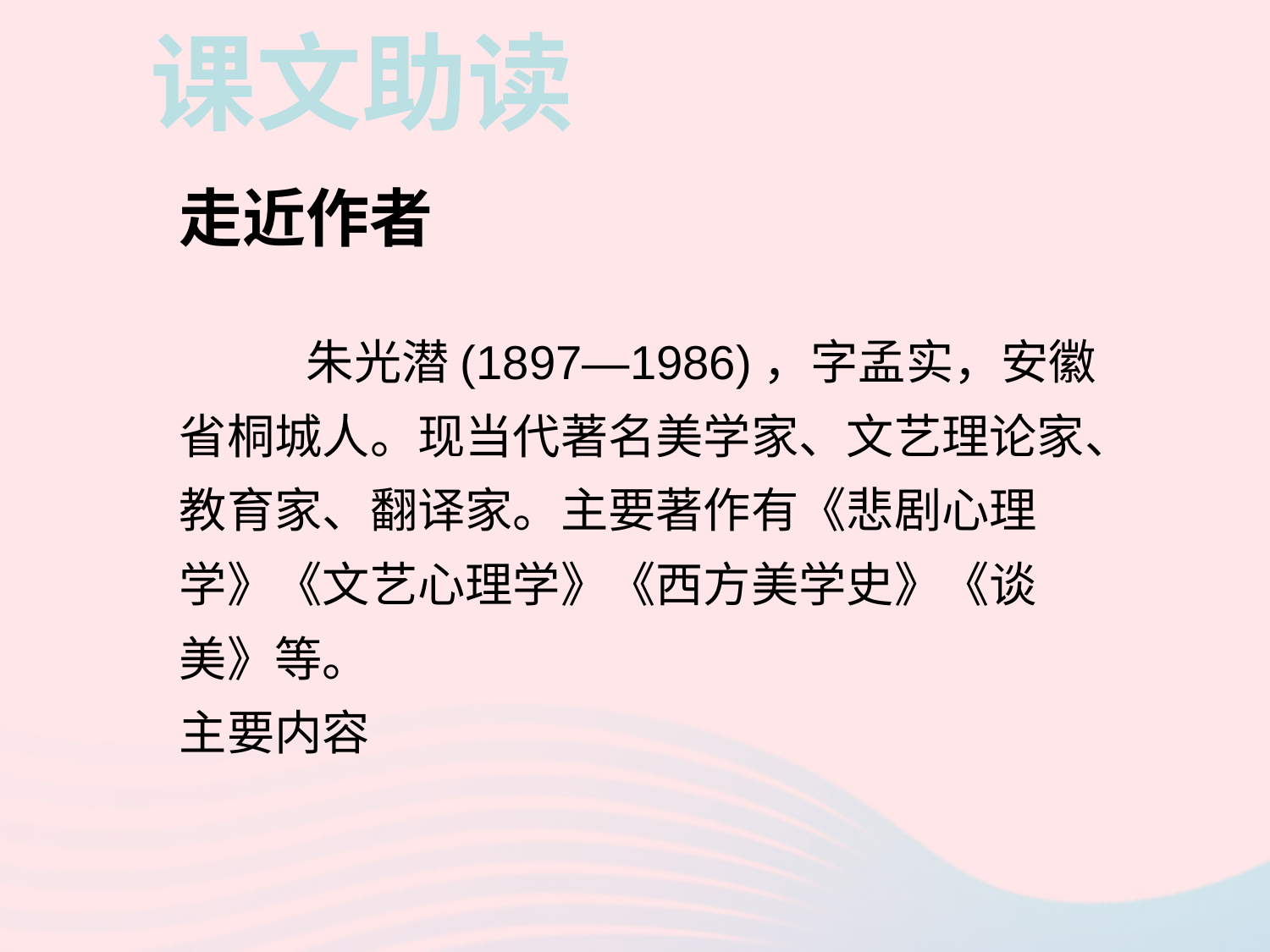

课文助读
走近作者
	朱光潜(1897—1986)，字孟实，安徽省桐城人。现当代著名美学家、文艺理论家、教育家、翻译家。主要著作有《悲剧心理学》《文艺心理学》《西方美学史》《谈美》等。
主要内容